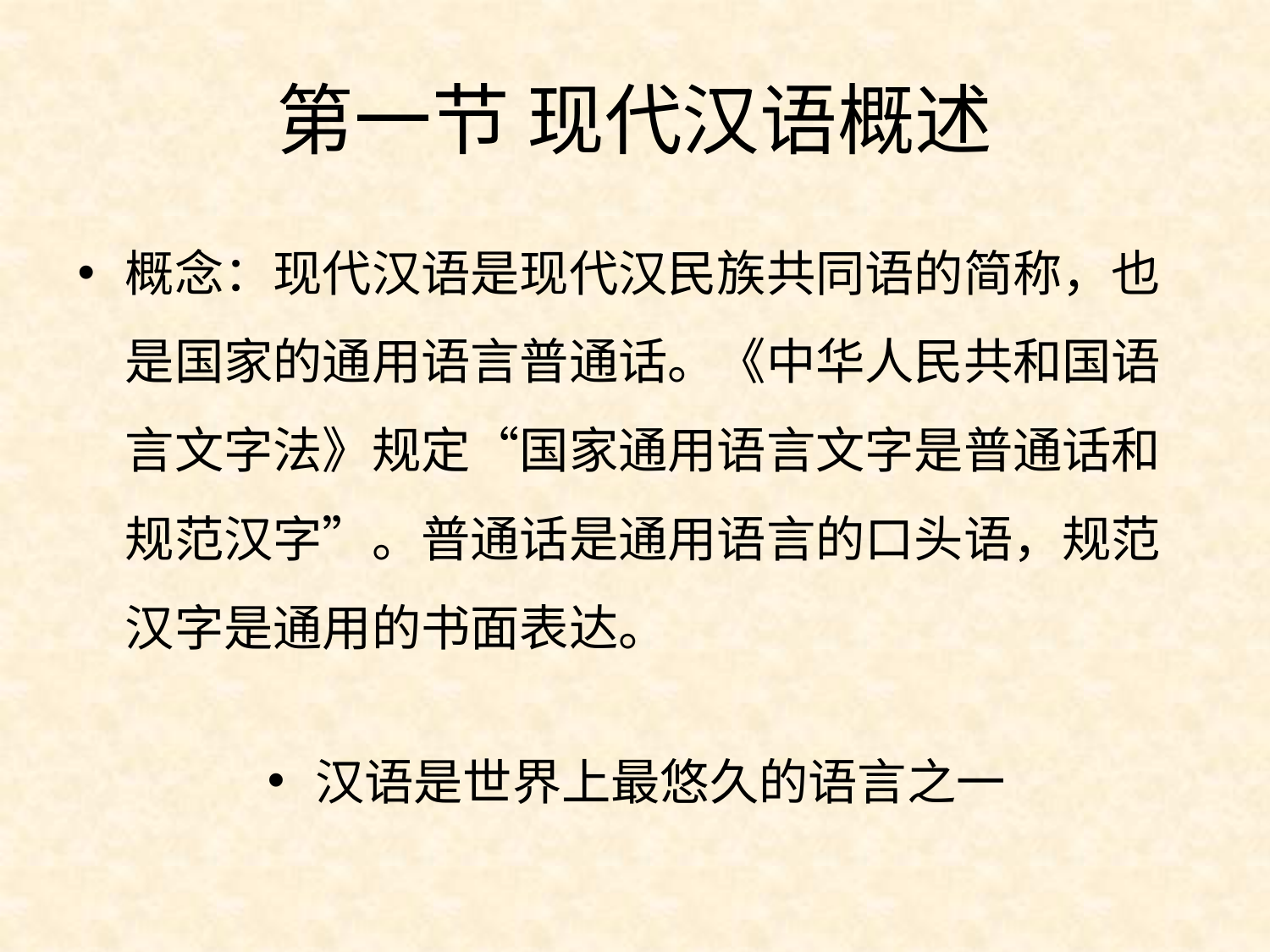

# 第一节 现代汉语概述
概念：现代汉语是现代汉民族共同语的简称，也是国家的通用语言普通话。《中华人民共和国语言文字法》规定“国家通用语言文字是普通话和规范汉字”。普通话是通用语言的口头语，规范汉字是通用的书面表达。

汉语是世界上最悠久的语言之一